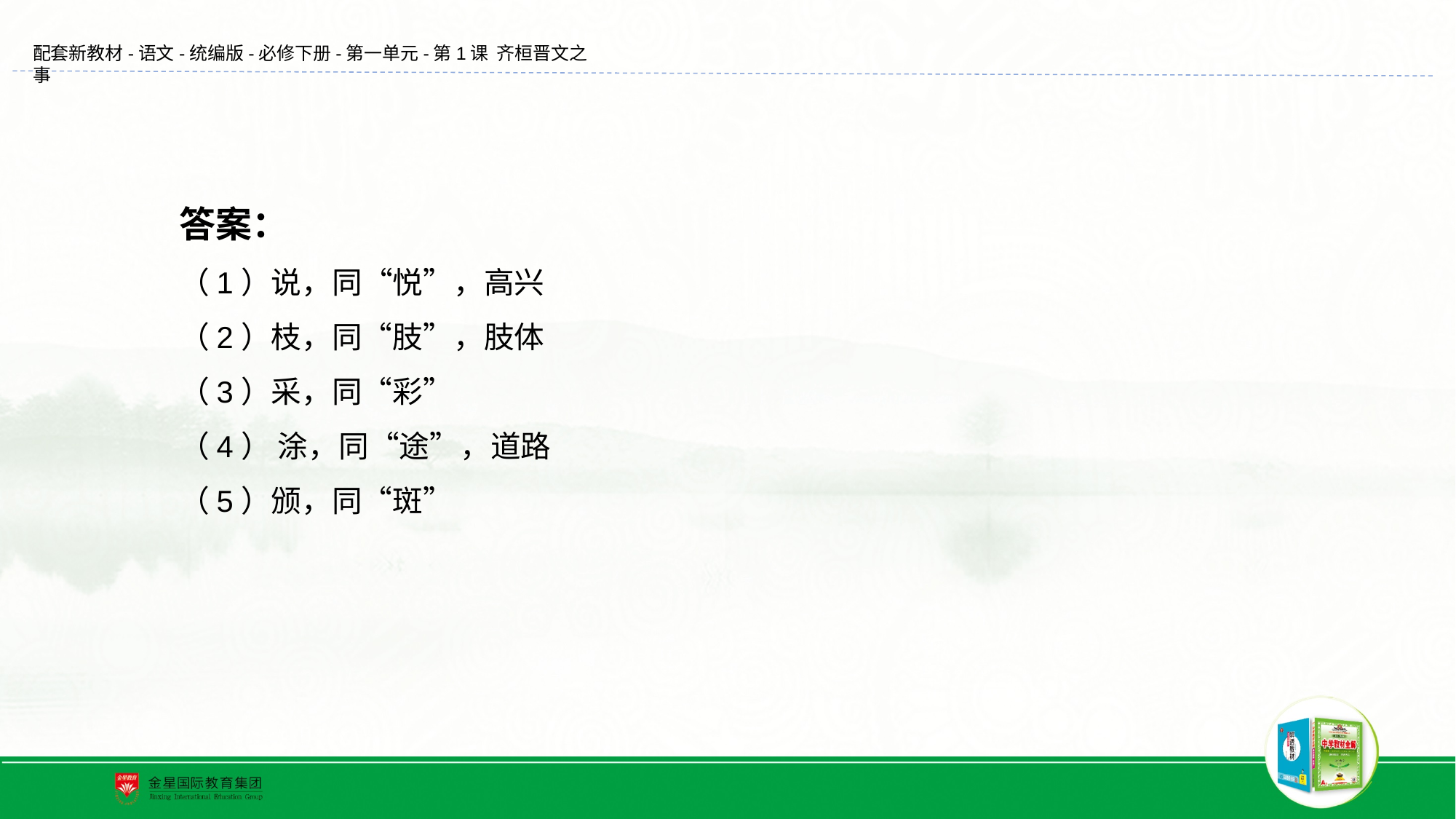

答案：
（1）说，同“悦”，高兴
（2）枝，同“肢”，肢体
（3）采，同“彩”
（4） 涂，同“途”，道路
（5）颁，同“斑”